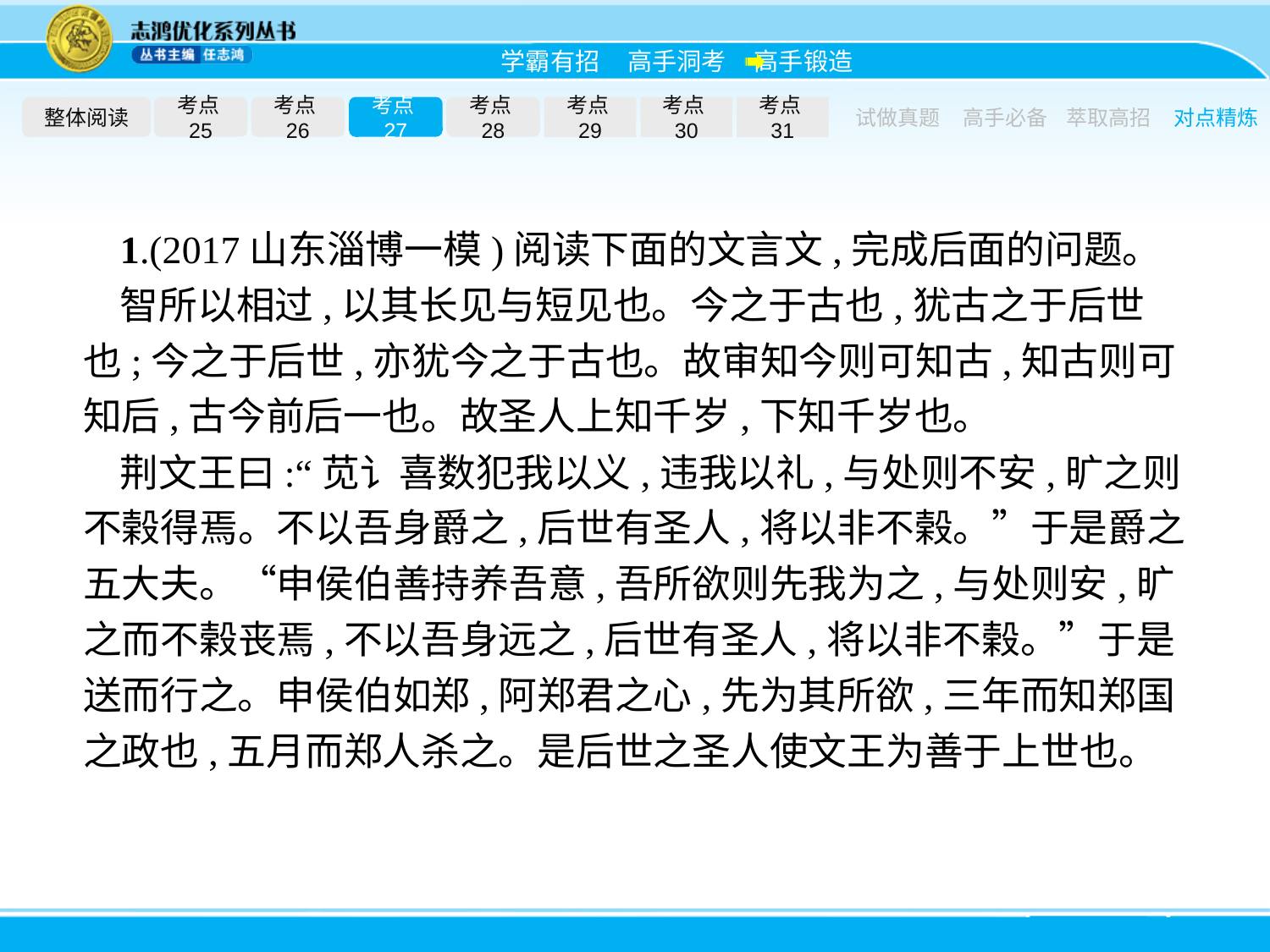

整体阅读
考点25
考点26
考点27
考点28
考点29
考点30
考点31
试做真题
高手必备
萃取高招
对点精炼
1.(2017山东淄博一模)阅读下面的文言文,完成后面的问题。
智所以相过,以其长见与短见也。今之于古也,犹古之于后世也;今之于后世,亦犹今之于古也。故审知今则可知古,知古则可知后,古今前后一也。故圣人上知千岁,下知千岁也。
荆文王曰:“苋讠喜数犯我以义,违我以礼,与处则不安,旷之则不榖得焉。不以吾身爵之,后世有圣人,将以非不榖。”于是爵之五大夫。“申侯伯善持养吾意,吾所欲则先我为之,与处则安,旷之而不榖丧焉,不以吾身远之,后世有圣人,将以非不榖。”于是送而行之。申侯伯如郑,阿郑君之心,先为其所欲,三年而知郑国之政也,五月而郑人杀之。是后世之圣人使文王为善于上世也。